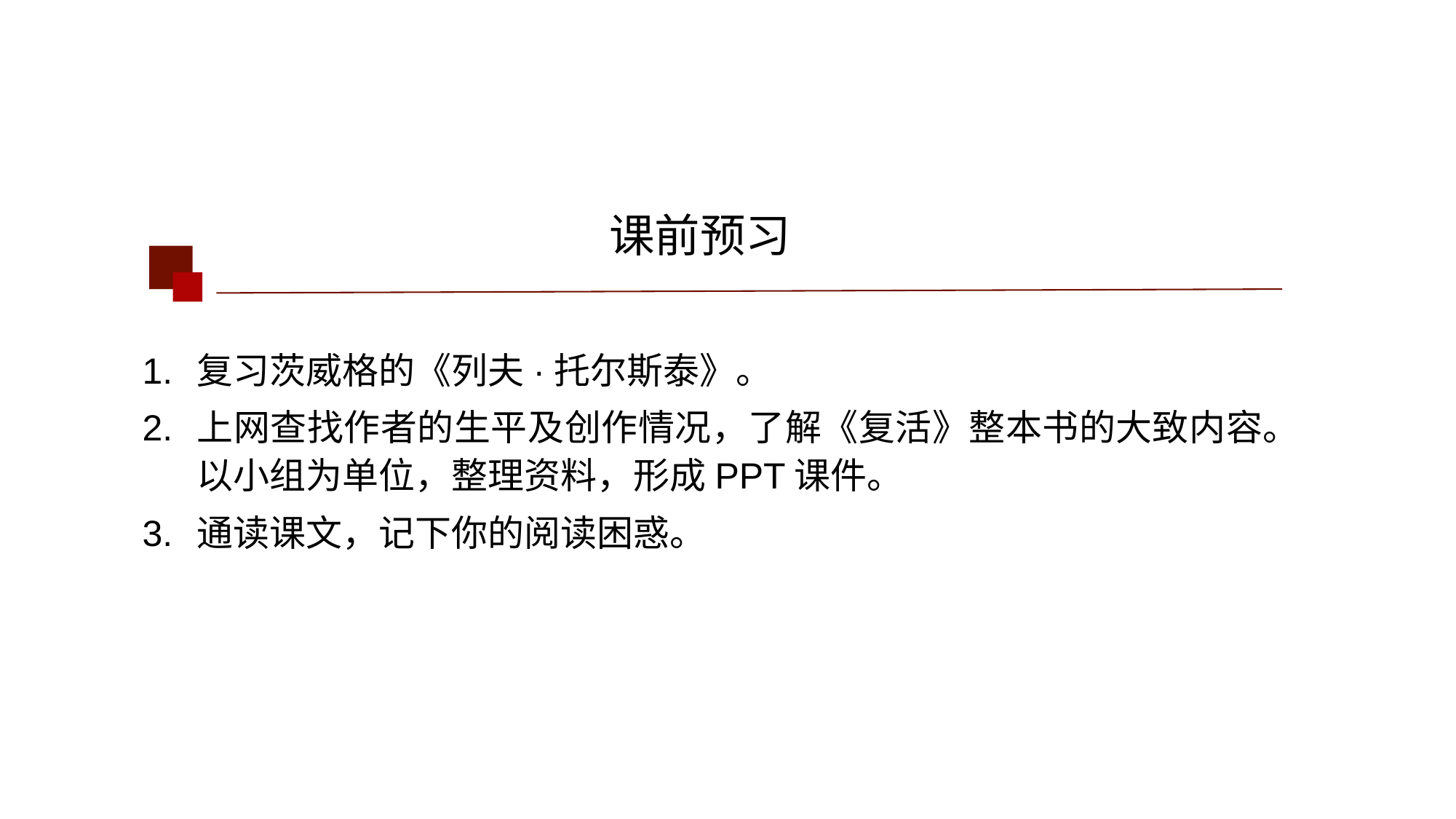

课前预习

复习茨威格的《列夫·托尔斯泰》。
上网查找作者的生平及创作情况，了解《复活》整本书的大致内容。以小组为单位，整理资料，形成PPT课件。
通读课文，记下你的阅读困惑。